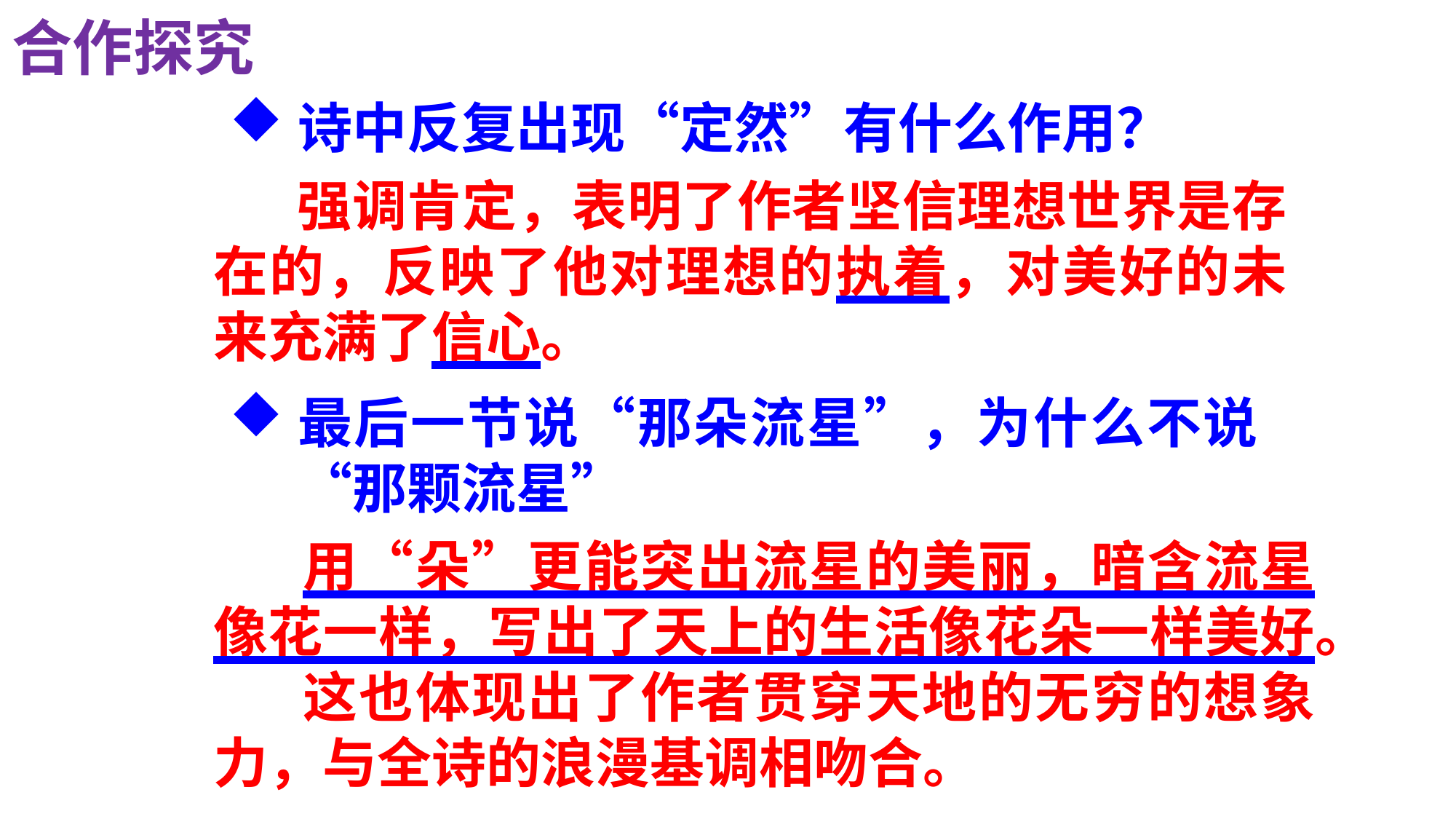

合作探究
诗中反复出现“定然”有什么作用？
   强调肯定，表明了作者坚信理想世界是存在的，反映了他对理想的执着，对美好的未来充满了信心。
最后一节说“那朵流星”，为什么不说“那颗流星”
   用“朵”更能突出流星的美丽，暗含流星像花一样，写出了天上的生活像花朵一样美好。
   这也体现出了作者贯穿天地的无穷的想象力，与全诗的浪漫基调相吻合。